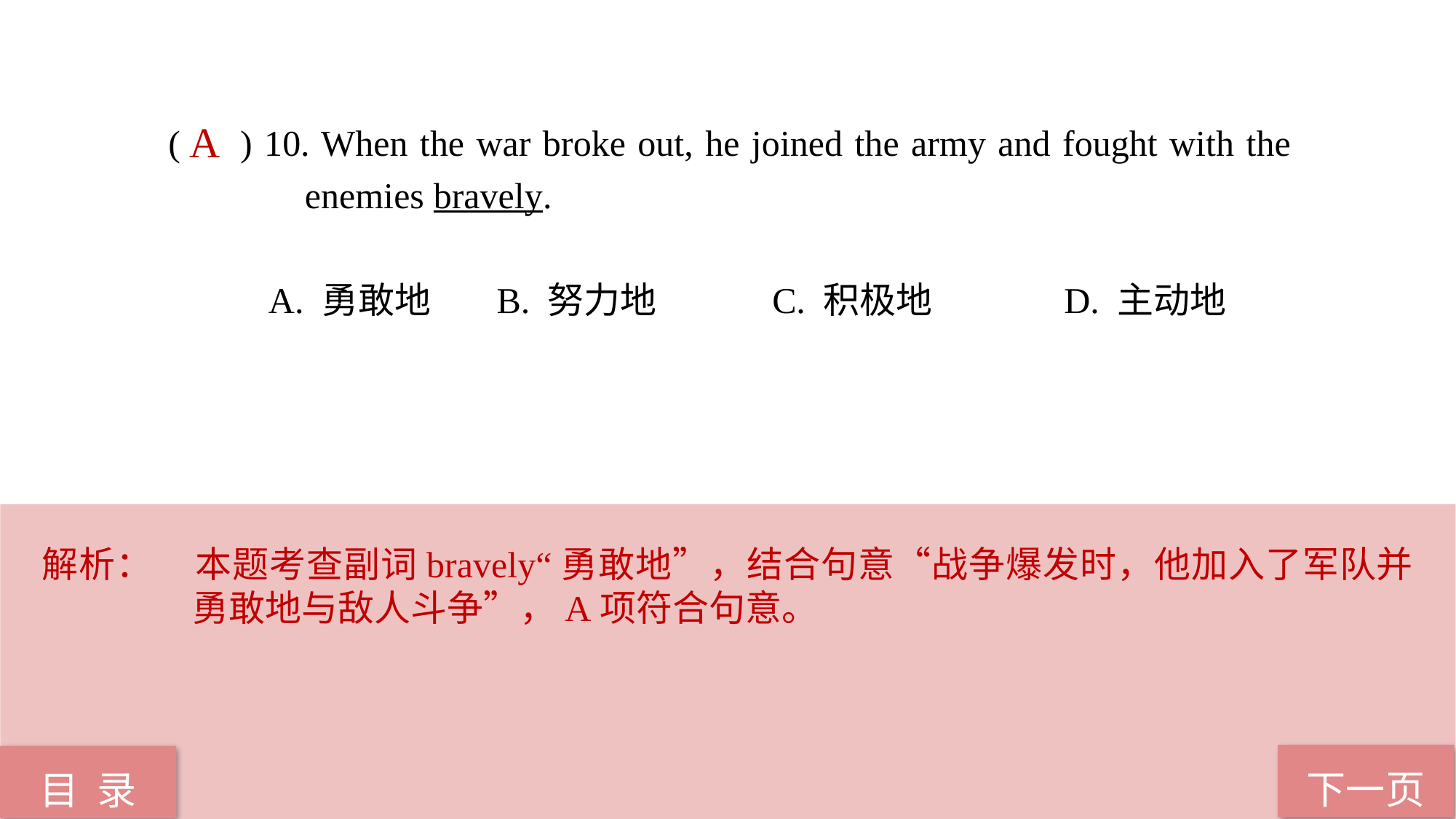

(     ) 10. When the war broke out, he joined the army and fought with the 	   	   enemies bravely.

           A. 勇敢地       B. 努力地             C. 积极地               D. 主动地
A
解析：	本题考查副词bravely“勇敢地”，结合句意“战争爆发时，他加入了军队并勇敢地与敌人斗争”，A项符合句意。